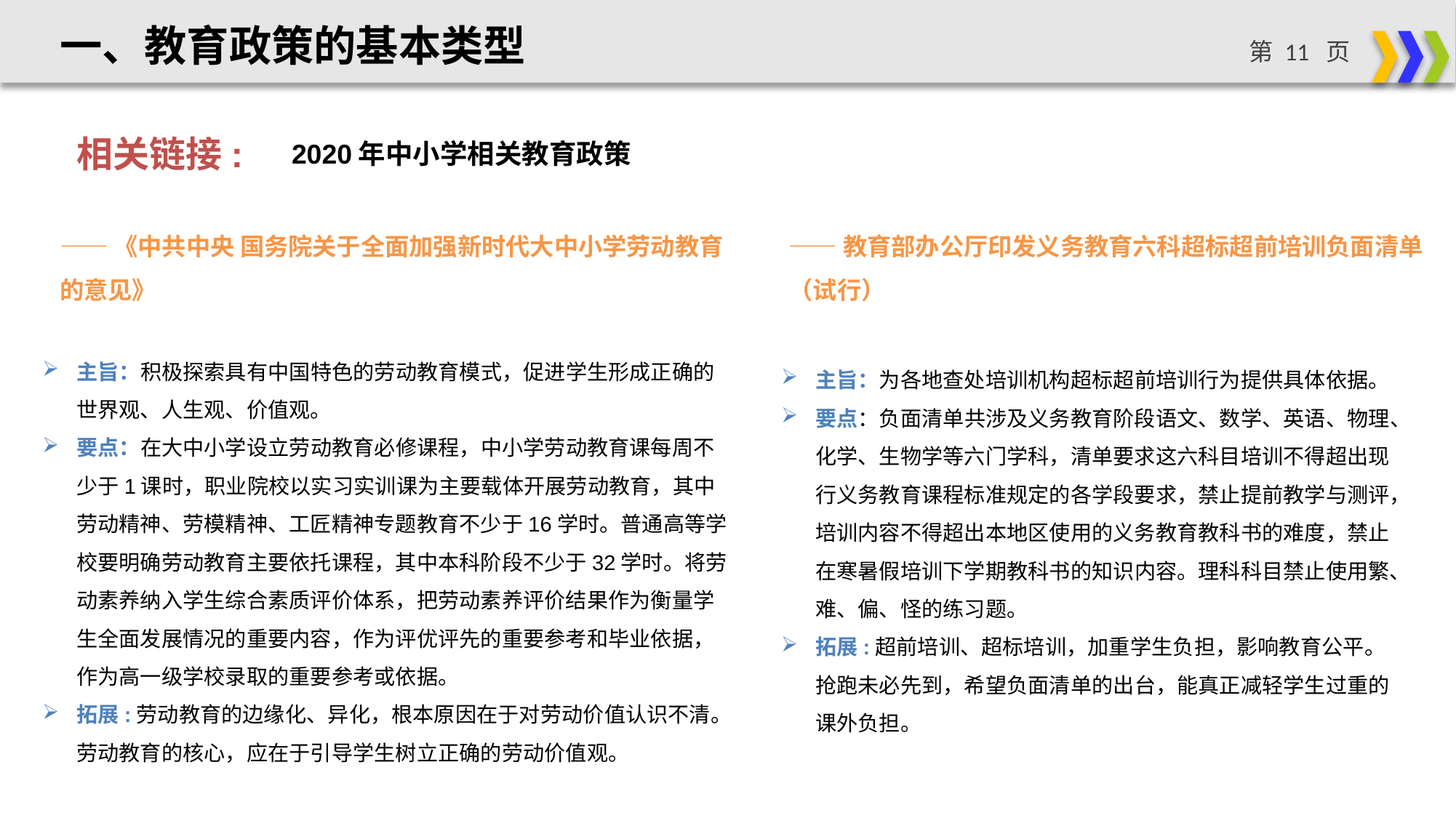

一、教育政策的基本类型
相关链接:
2020年中小学相关教育政策
——《中共中央 国务院关于全面加强新时代大中小学劳动教育的意见》

——教育部办公厅印发义务教育六科超标超前培训负面清单（试行）
主旨：积极探索具有中国特色的劳动教育模式，促进学生形成正确的世界观、人生观、价值观。
要点：在大中小学设立劳动教育必修课程，中小学劳动教育课每周不少于1课时，职业院校以实习实训课为主要载体开展劳动教育，其中劳动精神、劳模精神、工匠精神专题教育不少于16学时。普通高等学校要明确劳动教育主要依托课程，其中本科阶段不少于32学时。将劳动素养纳入学生综合素质评价体系，把劳动素养评价结果作为衡量学生全面发展情况的重要内容，作为评优评先的重要参考和毕业依据，作为高一级学校录取的重要参考或依据。
拓展:劳动教育的边缘化、异化，根本原因在于对劳动价值认识不清。劳动教育的核心，应在于引导学生树立正确的劳动价值观。
主旨：为各地查处培训机构超标超前培训行为提供具体依据。
要点：负面清单共涉及义务教育阶段语文、数学、英语、物理、化学、生物学等六门学科，清单要求这六科目培训不得超出现行义务教育课程标准规定的各学段要求，禁止提前教学与测评，培训内容不得超出本地区使用的义务教育教科书的难度，禁止在寒暑假培训下学期教科书的知识内容。理科科目禁止使用繁、难、偏、怪的练习题。
拓展:超前培训、超标培训，加重学生负担，影响教育公平。抢跑未必先到，希望负面清单的出台，能真正减轻学生过重的课外负担。